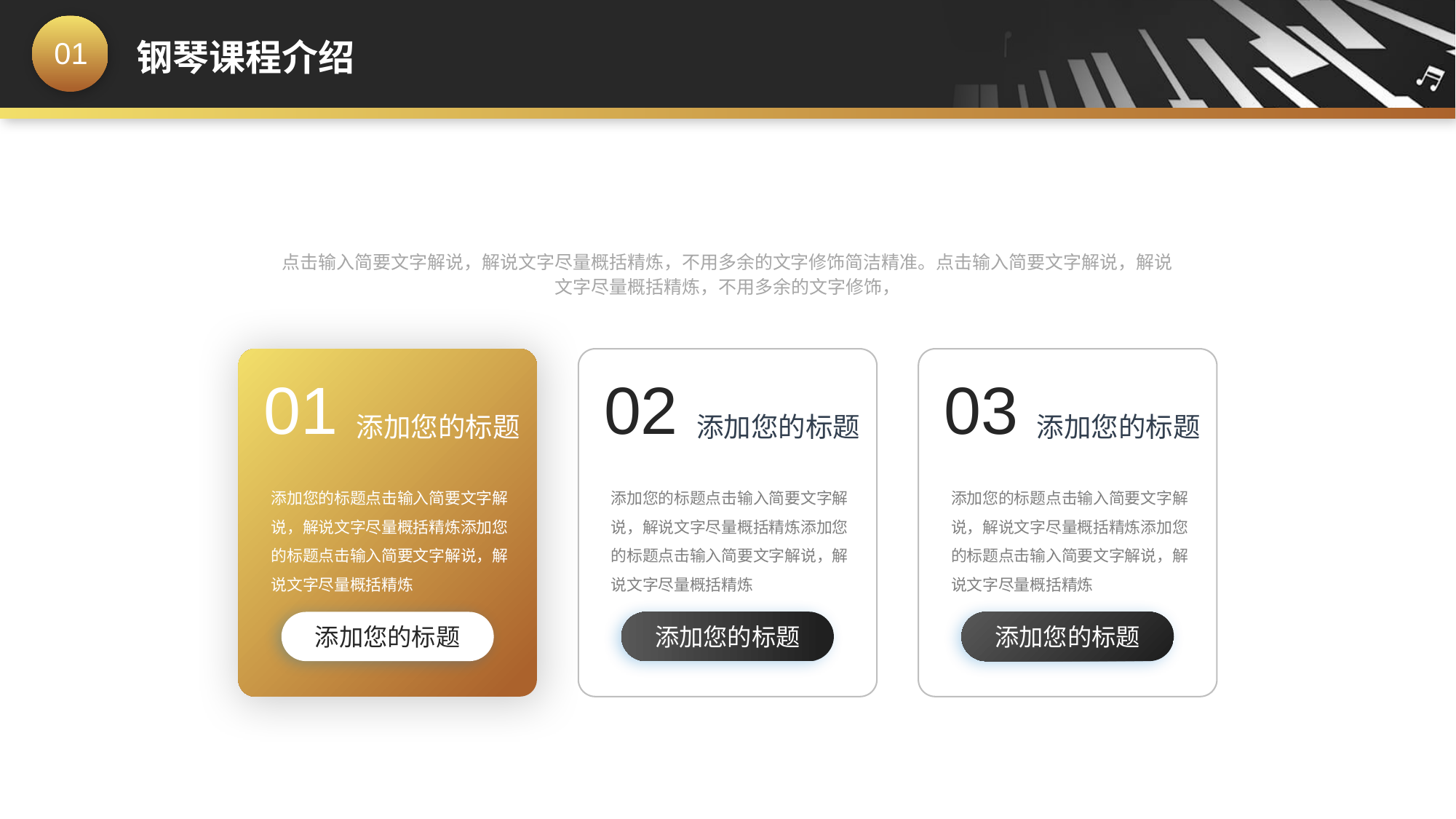

点击输入简要文字解说，解说文字尽量概括精炼，不用多余的文字修饰简洁精准。点击输入简要文字解说，解说文字尽量概括精炼，不用多余的文字修饰，

01
02
03
添加您的标题
添加您的标题
添加您的标题
添加您的标题点击输入简要文字解说，解说文字尽量概括精炼添加您的标题点击输入简要文字解说，解说文字尽量概括精炼

添加您的标题点击输入简要文字解说，解说文字尽量概括精炼添加您的标题点击输入简要文字解说，解说文字尽量概括精炼

添加您的标题点击输入简要文字解说，解说文字尽量概括精炼添加您的标题点击输入简要文字解说，解说文字尽量概括精炼

添加您的标题
添加您的标题
添加您的标题
行业PPT模板http://www.1ppt.com/hangye/